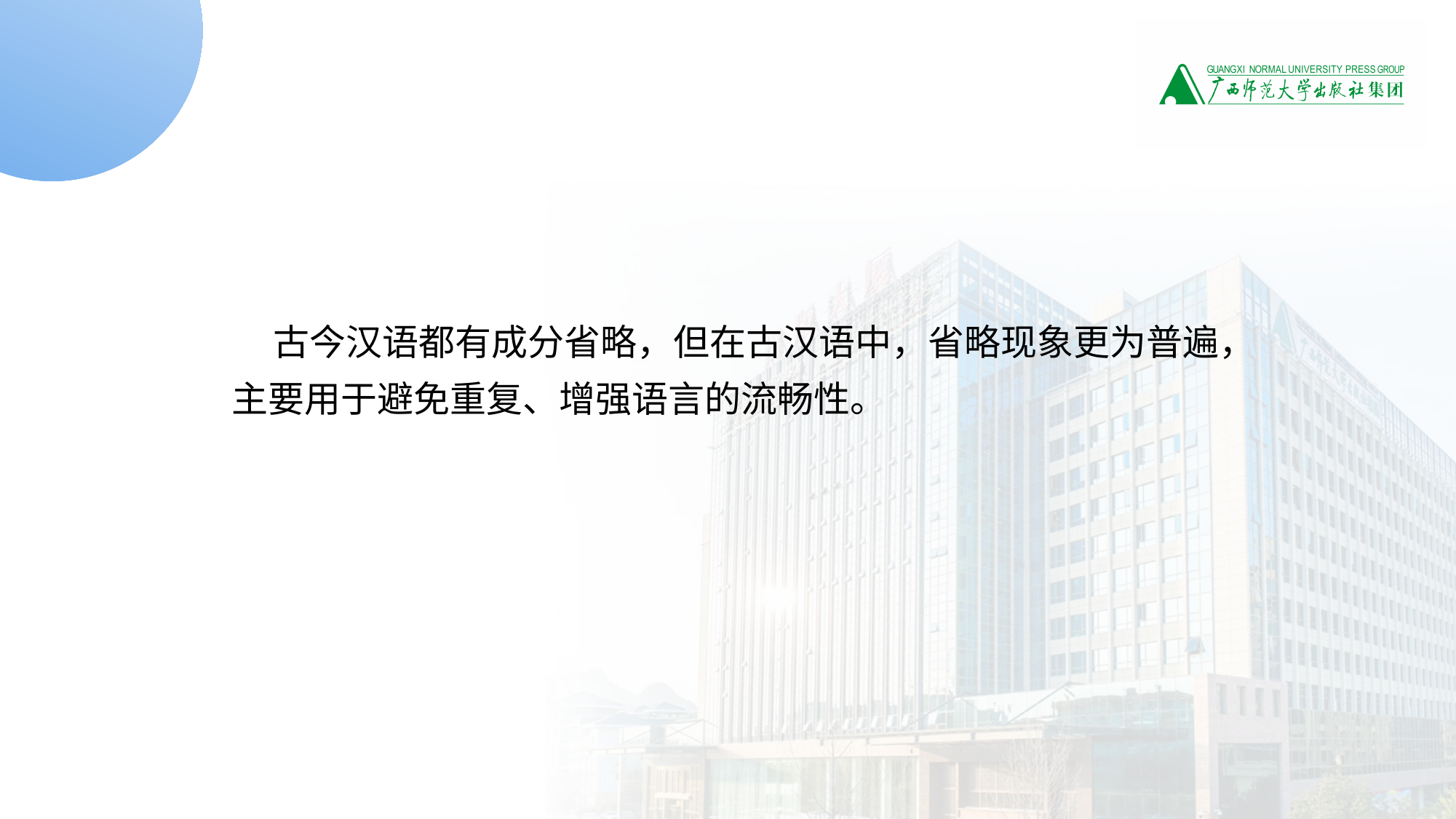

古今汉语都有成分省略，但在古汉语中，省略现象更为普遍，主要用于避免重复、增强语言的流畅性。